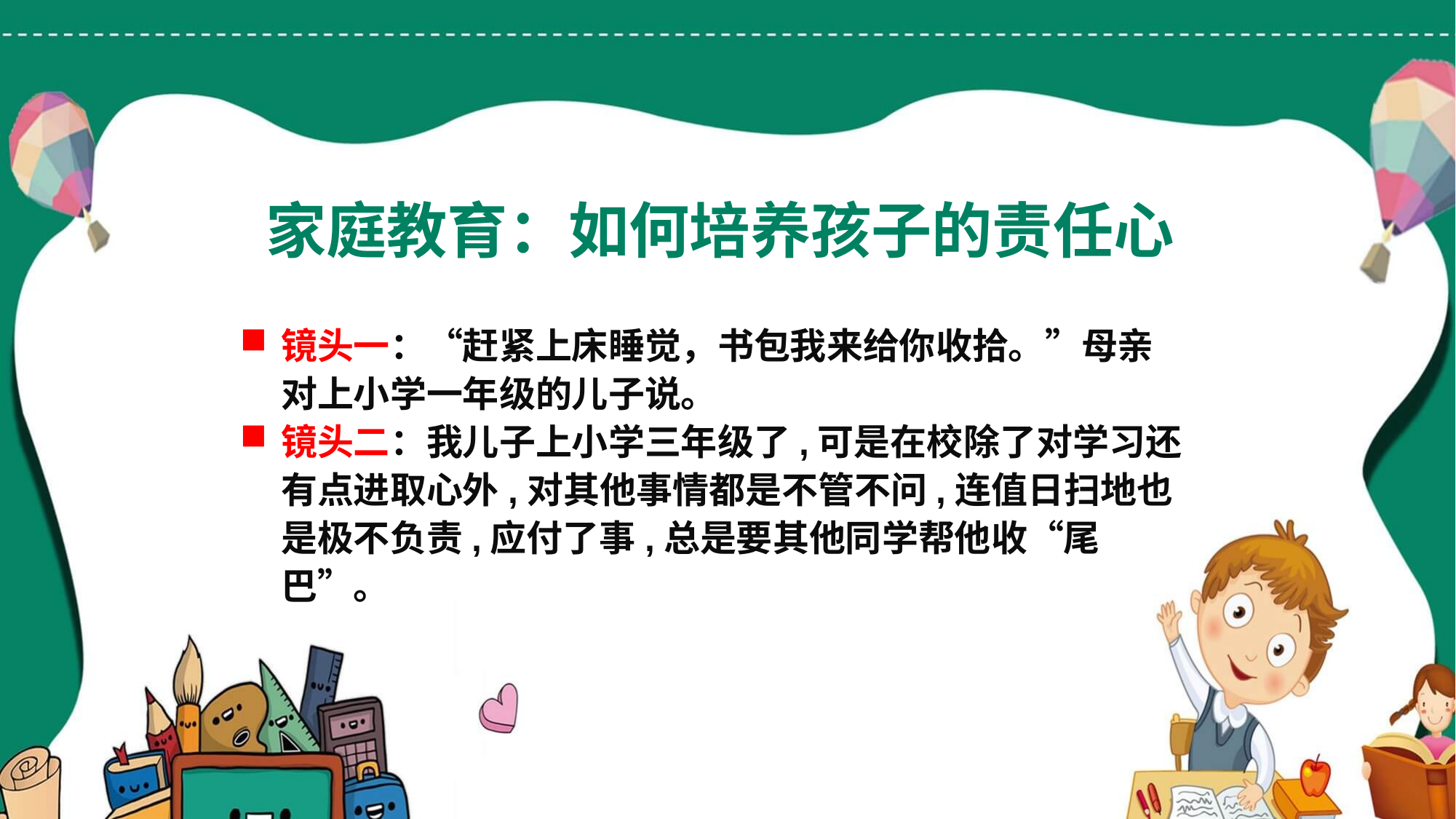

# 家庭教育：如何培养孩子的责任心
镜头一：“赶紧上床睡觉，书包我来给你收拾。”母亲对上小学一年级的儿子说。
镜头二：我儿子上小学三年级了,可是在校除了对学习还有点进取心外,对其他事情都是不管不问,连值日扫地也是极不负责,应付了事,总是要其他同学帮他收“尾巴”。